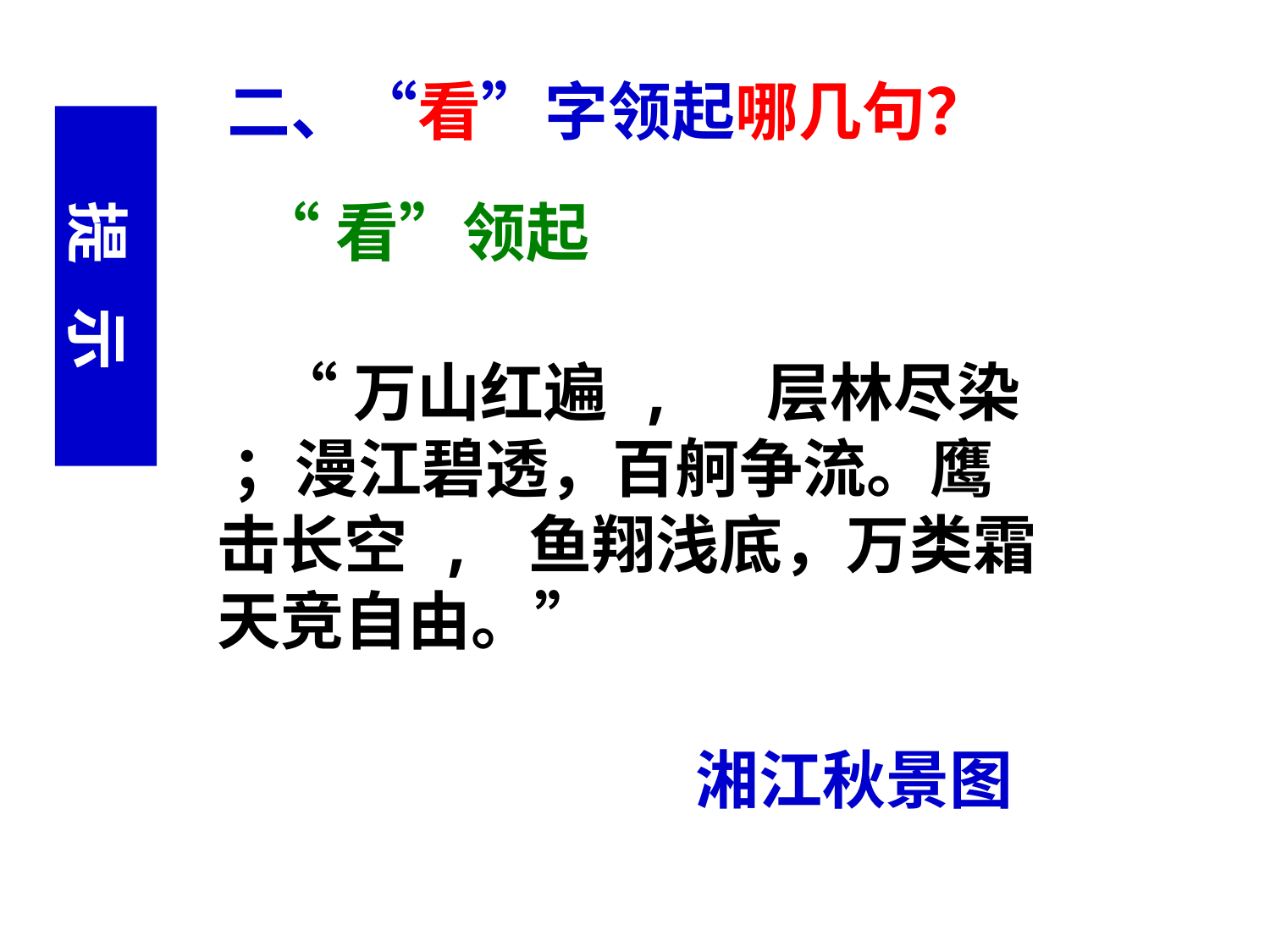

二、“看”字领起哪几句？
提   示
“看”领起
    “万山红遍 ,  层林尽染 ；漫江碧透，百舸争流。鹰击长空 , 鱼翔浅底，万类霜天竞自由。”
湘江秋景图
23